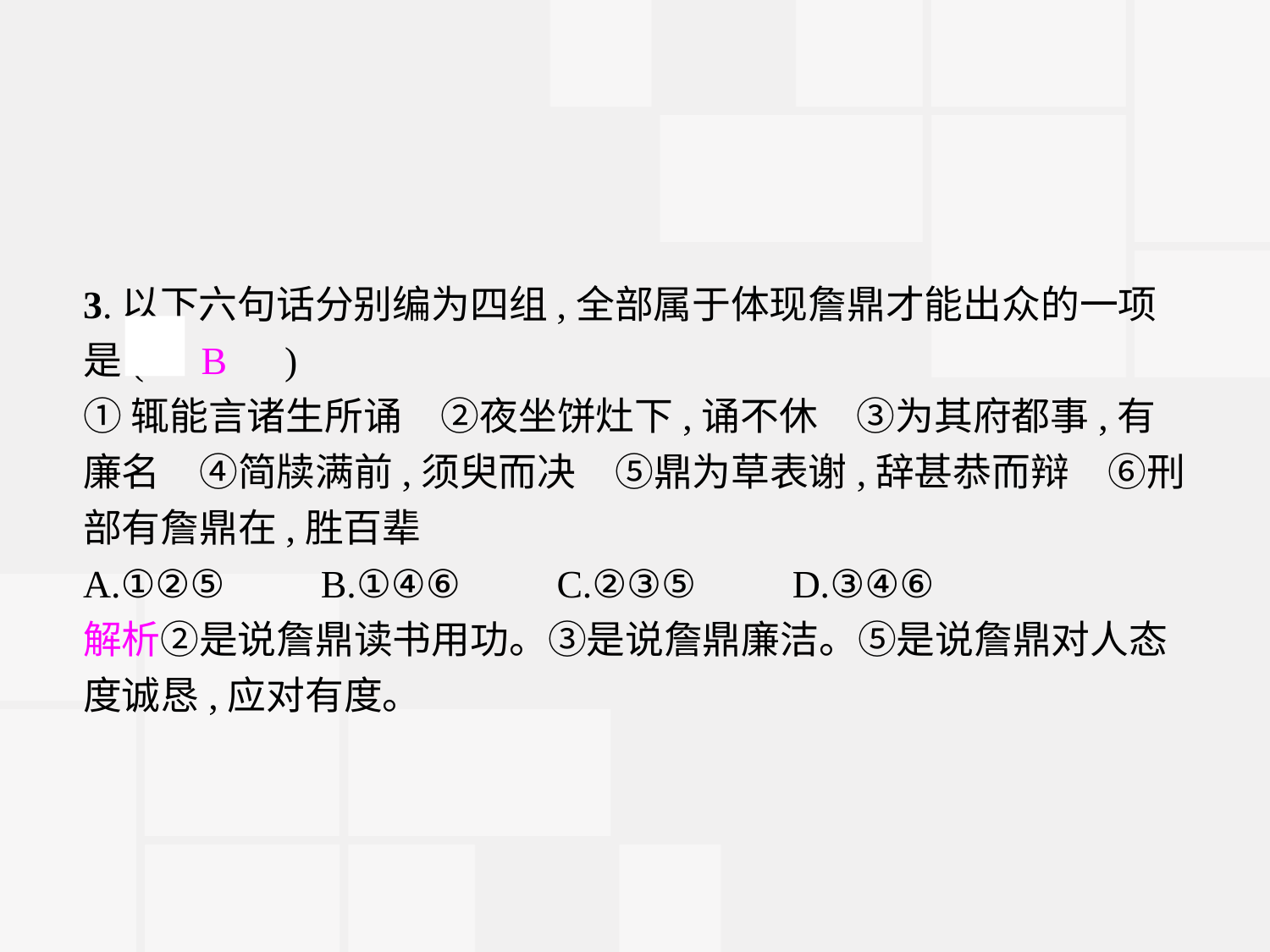

3.以下六句话分别编为四组,全部属于体现詹鼎才能出众的一项是(　B　)
①辄能言诸生所诵　②夜坐饼灶下,诵不休　③为其府都事,有廉名　④简牍满前,须臾而决　⑤鼎为草表谢,辞甚恭而辩　⑥刑部有詹鼎在,胜百辈
A.①②⑤　　B.①④⑥　　C.②③⑤　　D.③④⑥
解析②是说詹鼎读书用功。③是说詹鼎廉洁。⑤是说詹鼎对人态度诚恳,应对有度。